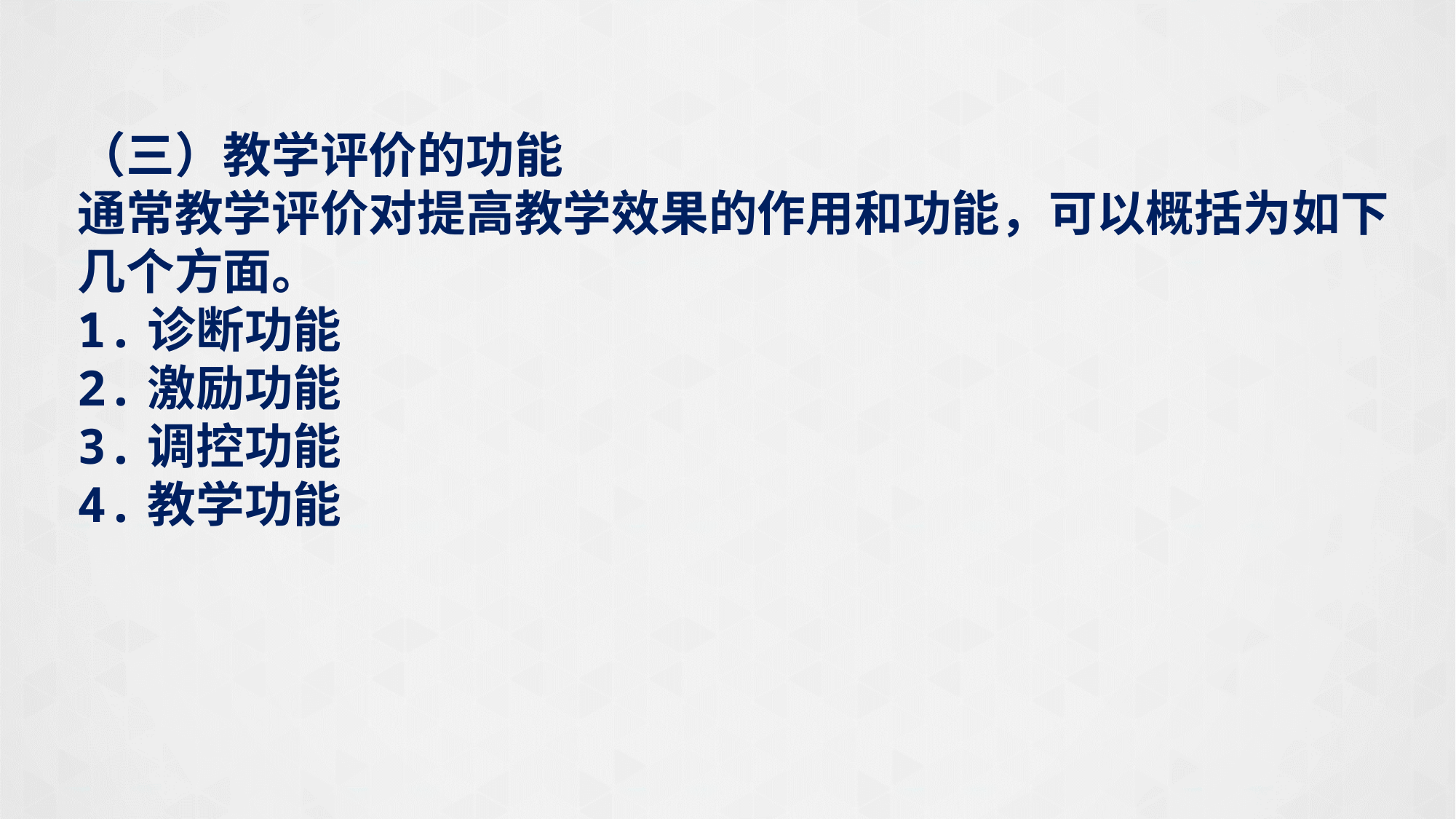

（三）教学评价的功能
通常教学评价对提高教学效果的作用和功能，可以概括为如下几个方面。
1.诊断功能
2.激励功能
3.调控功能
4.教学功能